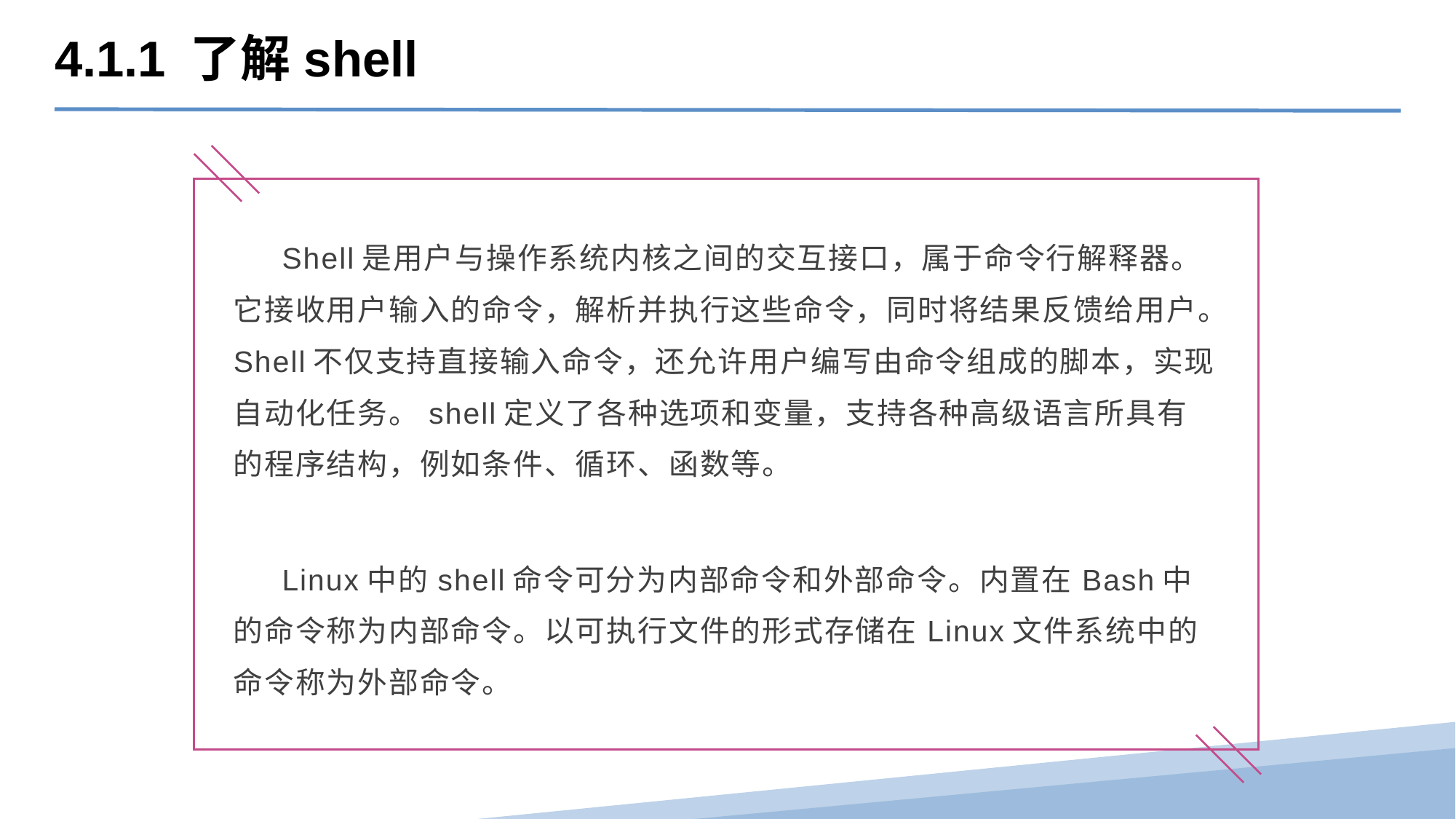

4.1.1 了解shell

     Shell是用户与操作系统内核之间的交互接口，属于命令行解释器。它接收用户输入的命令，解析并执行这些命令，同时将结果反馈给用户。Shell不仅支持直接输入命令，还允许用户编写由命令组成的脚本，实现自动化任务。shell定义了各种选项和变量，支持各种高级语言所具有的程序结构，例如条件、循环、函数等。

     Linux中的shell命令可分为内部命令和外部命令。内置在Bash中的命令称为内部命令。以可执行文件的形式存储在Linux文件系统中的命令称为外部命令。